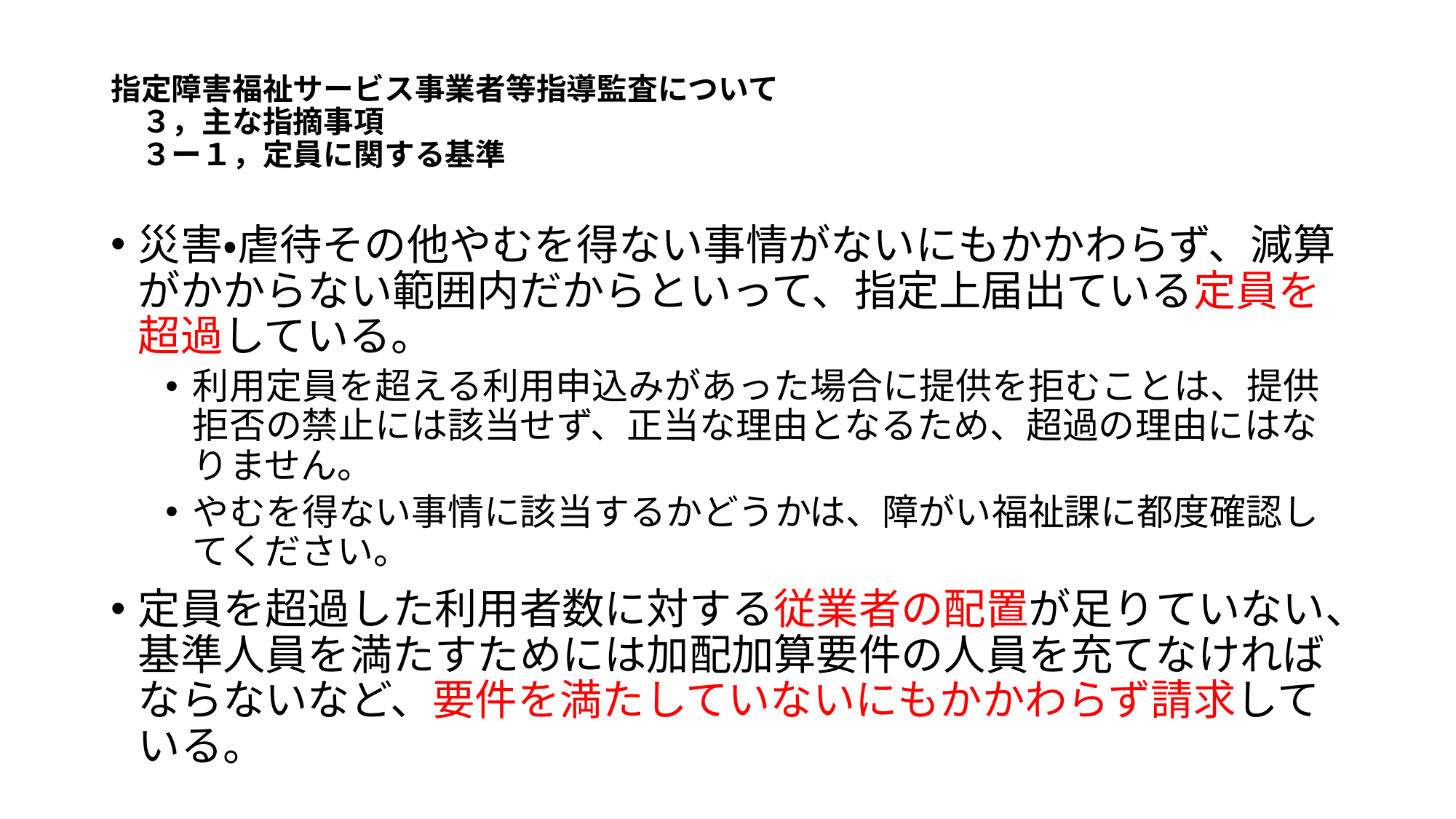

# 指定障害福祉サービス事業者等指導監査について 　３，主な指摘事項 　３ー１，定員に関する基準
災害・虐待その他やむを得ない事情がないにもかかわらず、減算がかからない範囲内だからといって、指定上届出ている定員を超過している。
利用定員を超える利用申込みがあった場合に提供を拒むことは、提供拒否の禁止には該当せず、正当な理由となるため、超過の理由にはなりません。
やむを得ない事情に該当するかどうかは、障がい福祉課に都度確認してください。
定員を超過した利用者数に対する従業者の配置が足りていない、基準人員を満たすためには加配加算要件の人員を充てなければならないなど、要件を満たしていないにもかかわらず請求している。